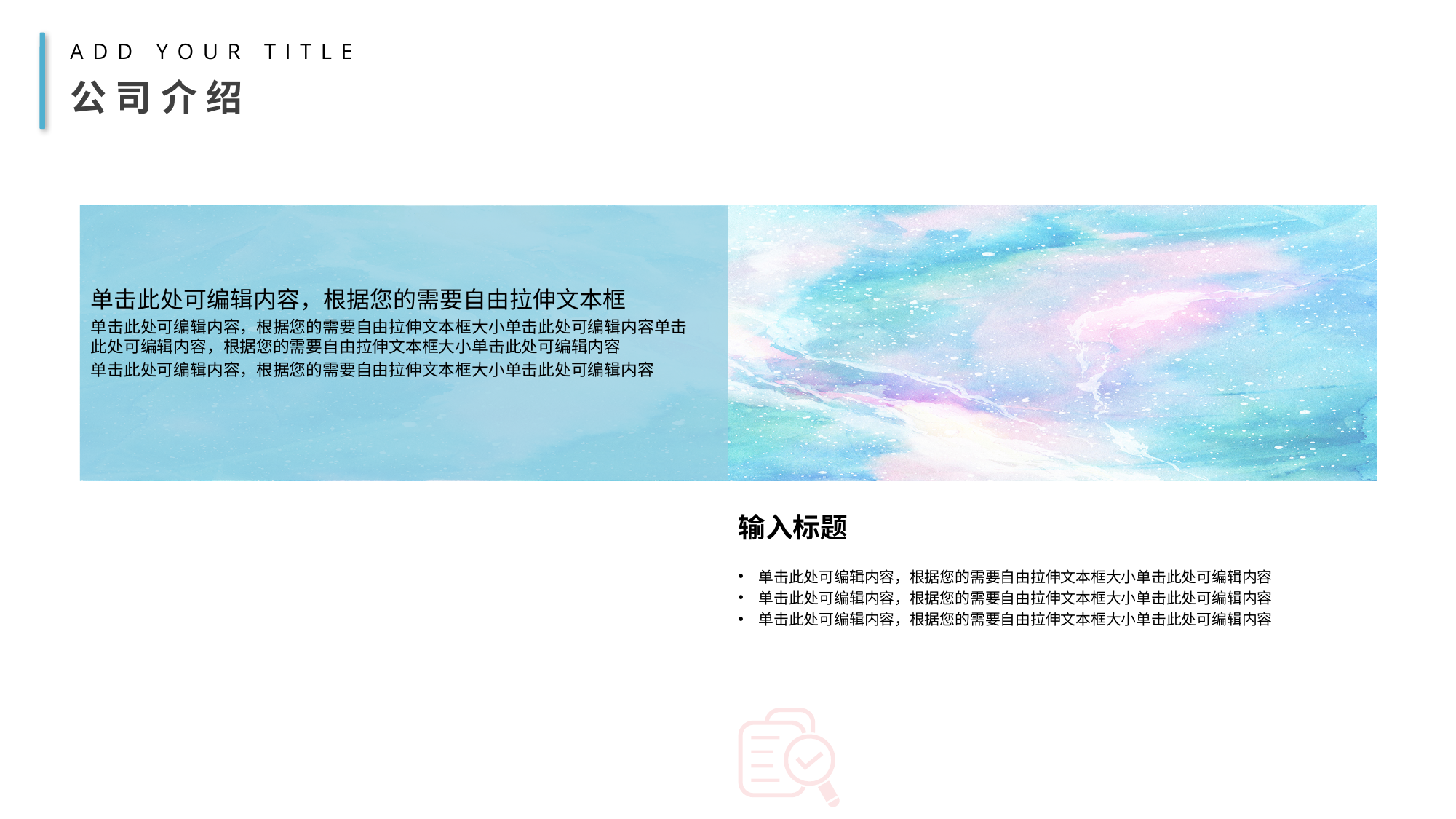

ADD YOUR TITLE
公司介绍

单击此处可编辑内容，根据您的需要自由拉伸文本框
单击此处可编辑内容，根据您的需要自由拉伸文本框大小单击此处可编辑内容单击此处可编辑内容，根据您的需要自由拉伸文本框大小单击此处可编辑内容
单击此处可编辑内容，根据您的需要自由拉伸文本框大小单击此处可编辑内容

输入标题
单击此处可编辑内容，根据您的需要自由拉伸文本框大小单击此处可编辑内容
单击此处可编辑内容，根据您的需要自由拉伸文本框大小单击此处可编辑内容
单击此处可编辑内容，根据您的需要自由拉伸文本框大小单击此处可编辑内容